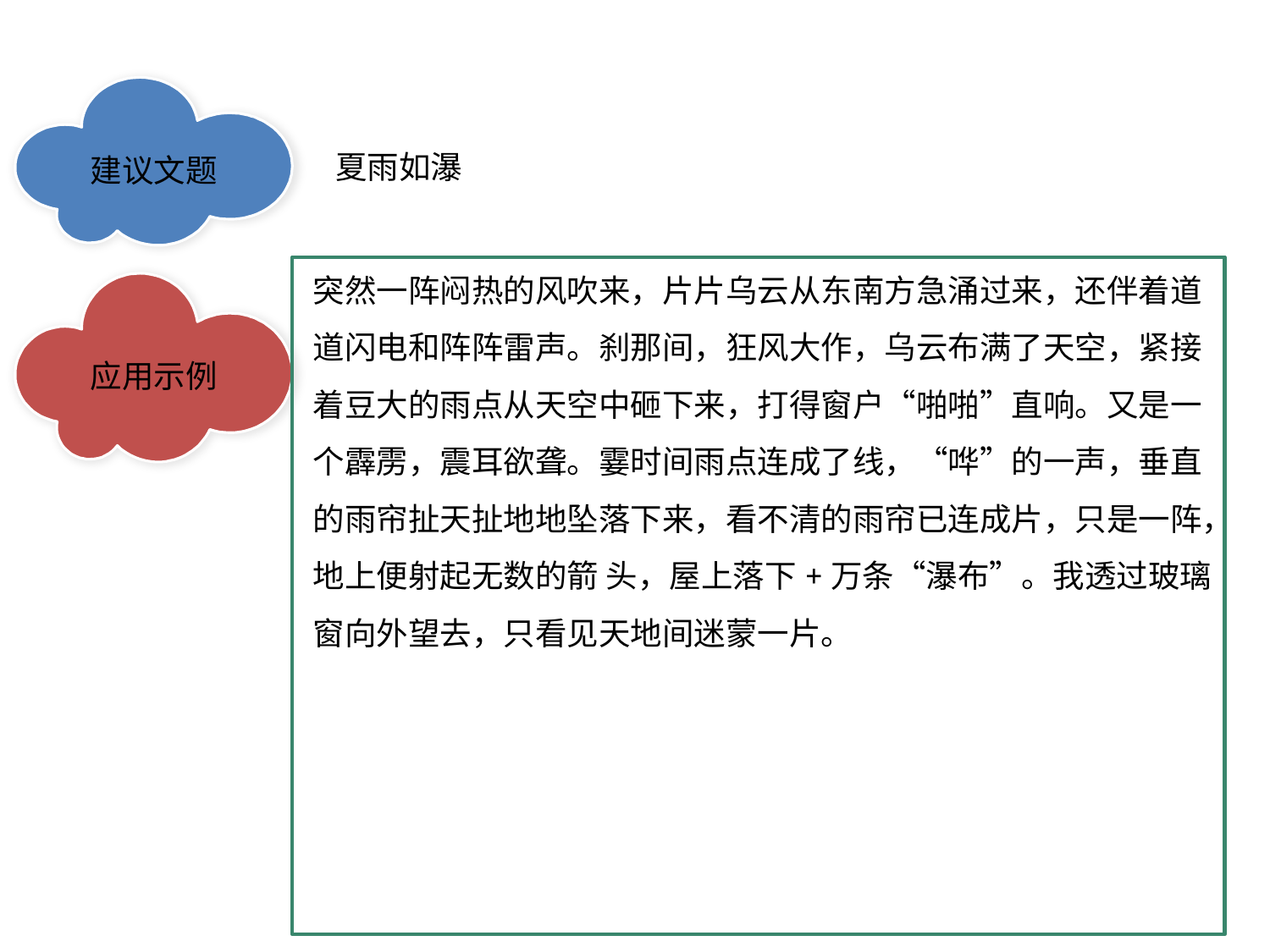

建议文题
夏雨如瀑
突然一阵闷热的风吹来，片片乌云从东南方急涌过来，还伴着道道闪电和阵阵雷声。刹那间，狂风大作，乌云布满了天空，紧接着豆大的雨点从天空中砸下来，打得窗户“啪啪”直响。又是一个霹雳，震耳欲聋。霎时间雨点连成了线，“哗”的一声，垂直的雨帘扯天扯地地坠落下来，看不清的雨帘已连成片，只是一阵，地上便射起无数的箭 头，屋上落下+万条“瀑布”。我透过玻璃窗向外望去，只看见天地间迷蒙一片。

应用示例